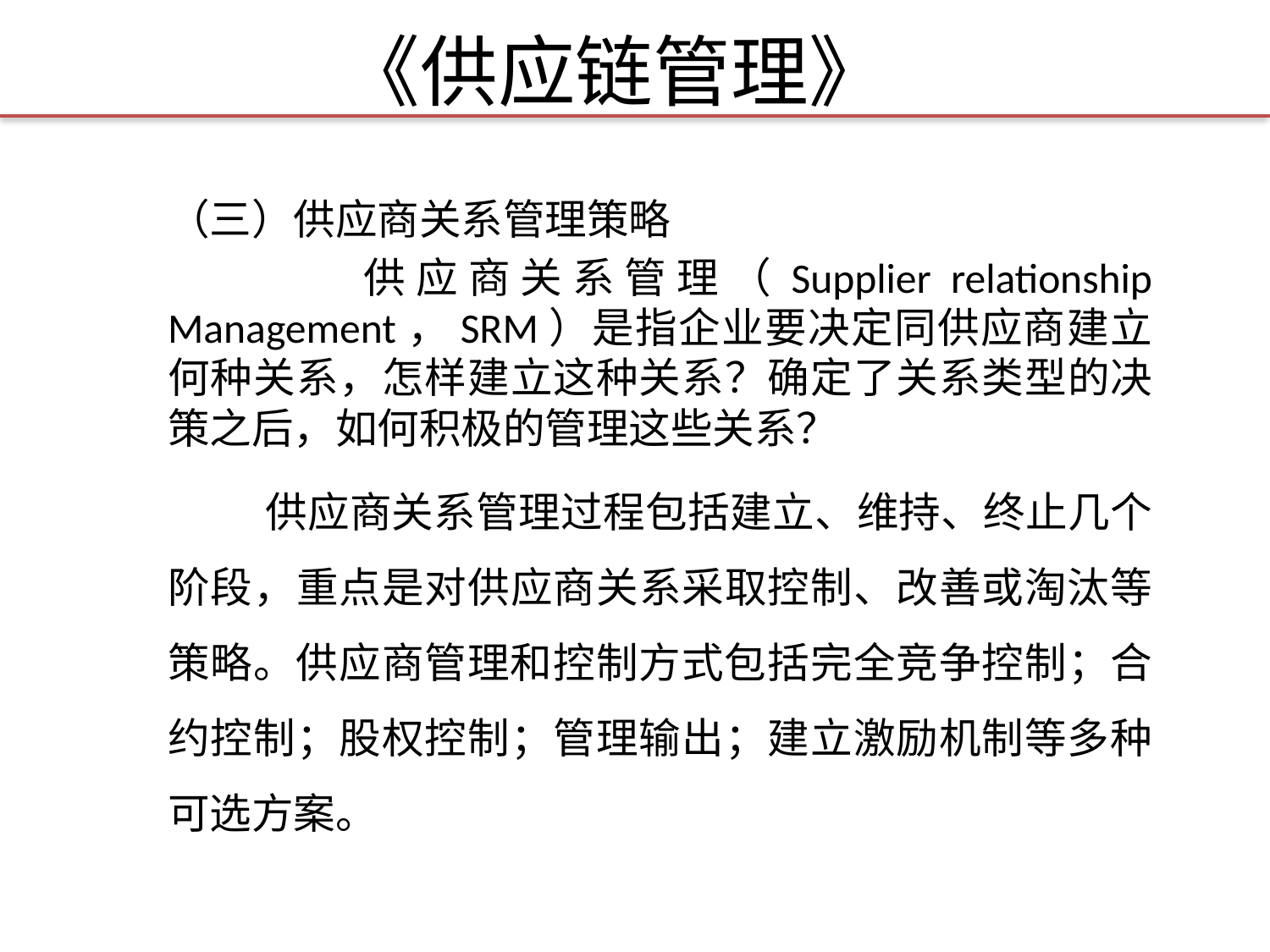

# 《供应链管理》
（三）供应商关系管理策略
         供应商关系管理（Supplier relationship Management，SRM）是指企业要决定同供应商建立何种关系，怎样建立这种关系？确定了关系类型的决策之后，如何积极的管理这些关系？
         供应商关系管理过程包括建立、维持、终止几个阶段，重点是对供应商关系采取控制、改善或淘汰等策略。供应商管理和控制方式包括完全竞争控制；合约控制；股权控制；管理输出；建立激励机制等多种可选方案。